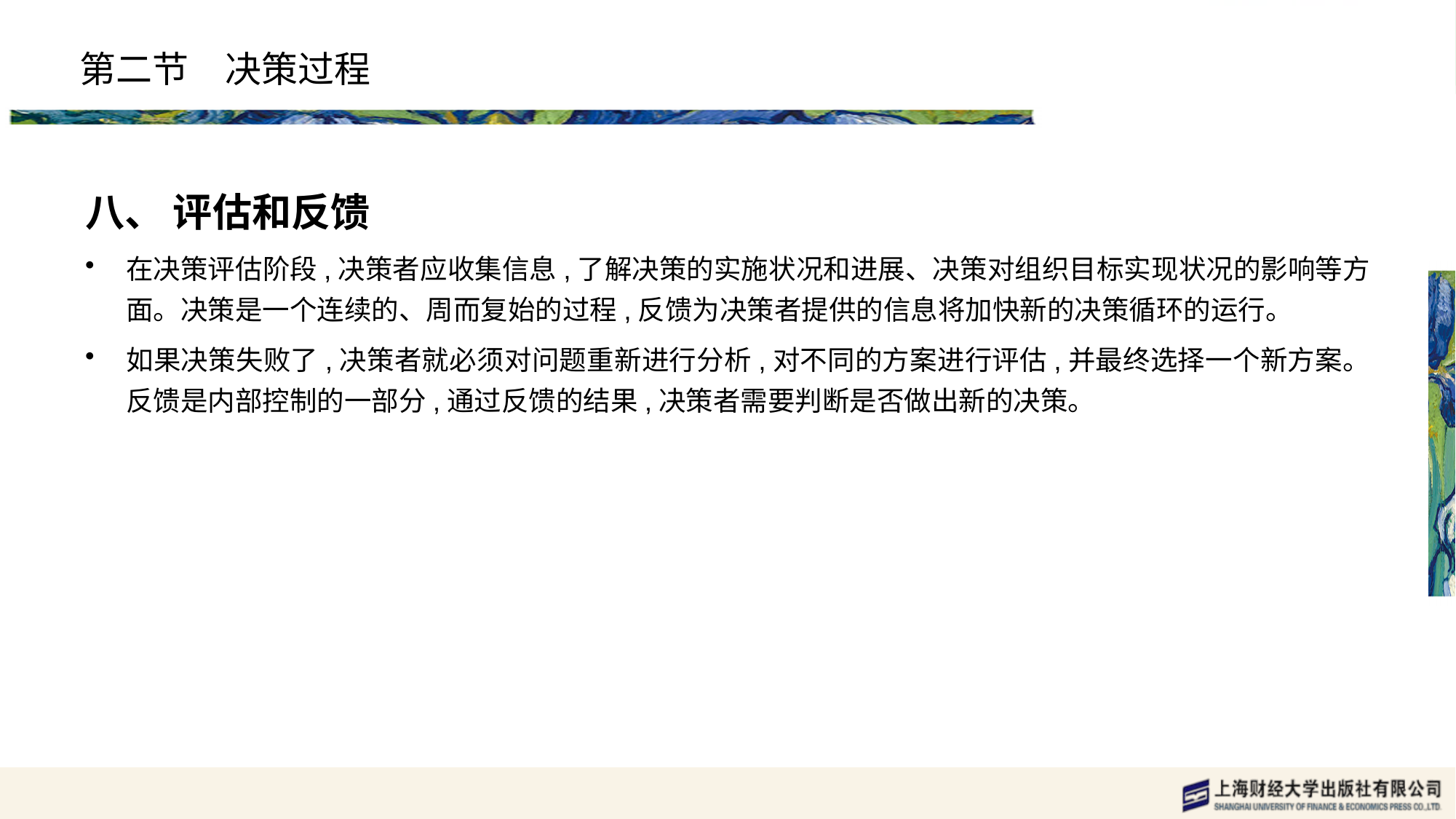

# 第二节　决策过程
八、 评估和反馈
在决策评估阶段,决策者应收集信息,了解决策的实施状况和进展、决策对组织目标实现状况的影响等方面。决策是一个连续的、周而复始的过程,反馈为决策者提供的信息将加快新的决策循环的运行。
如果决策失败了,决策者就必须对问题重新进行分析,对不同的方案进行评估,并最终选择一个新方案。反馈是内部控制的一部分,通过反馈的结果,决策者需要判断是否做出新的决策。